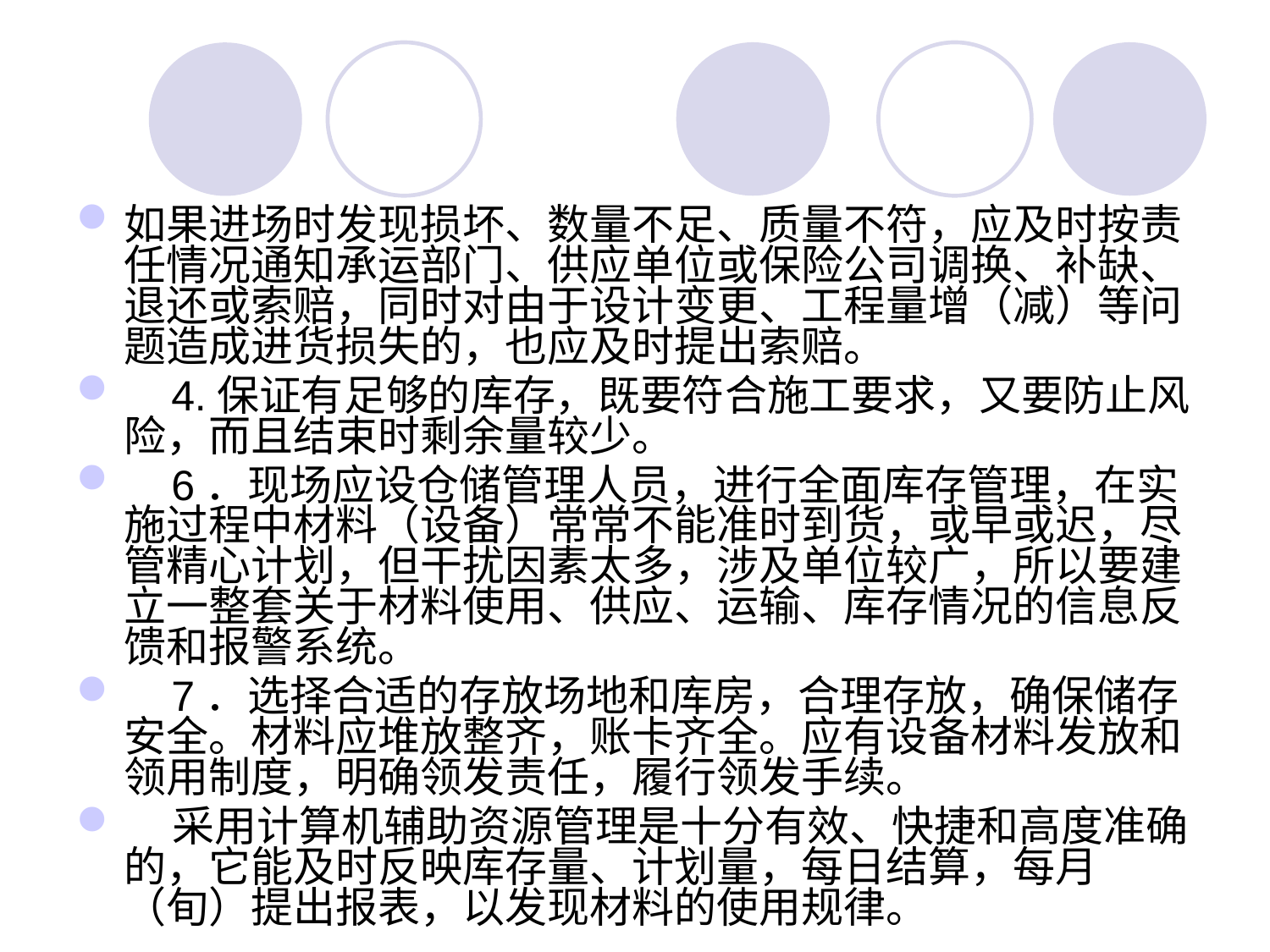

#
如果进场时发现损坏、数量不足、质量不符，应及时按责任情况通知承运部门、供应单位或保险公司调换、补缺、退还或索赔，同时对由于设计变更、工程量增（减）等问题造成进货损失的，也应及时提出索赔。
    4.保证有足够的库存，既要符合施工要求，又要防止风险，而且结束时剩余量较少。
    6．现场应设仓储管理人员，进行全面库存管理，在实施过程中材料（设备）常常不能准时到货，或早或迟，尽管精心计划，但干扰因素太多，涉及单位较广，所以要建立一整套关于材料使用、供应、运输、库存情况的信息反馈和报警系统。
    7．选择合适的存放场地和库房，合理存放，确保储存安全。材料应堆放整齐，账卡齐全。应有设备材料发放和领用制度，明确领发责任，履行领发手续。
    采用计算机辅助资源管理是十分有效、快捷和高度准确的，它能及时反映库存量、计划量，每日结算，每月（旬）提出报表，以发现材料的使用规律。